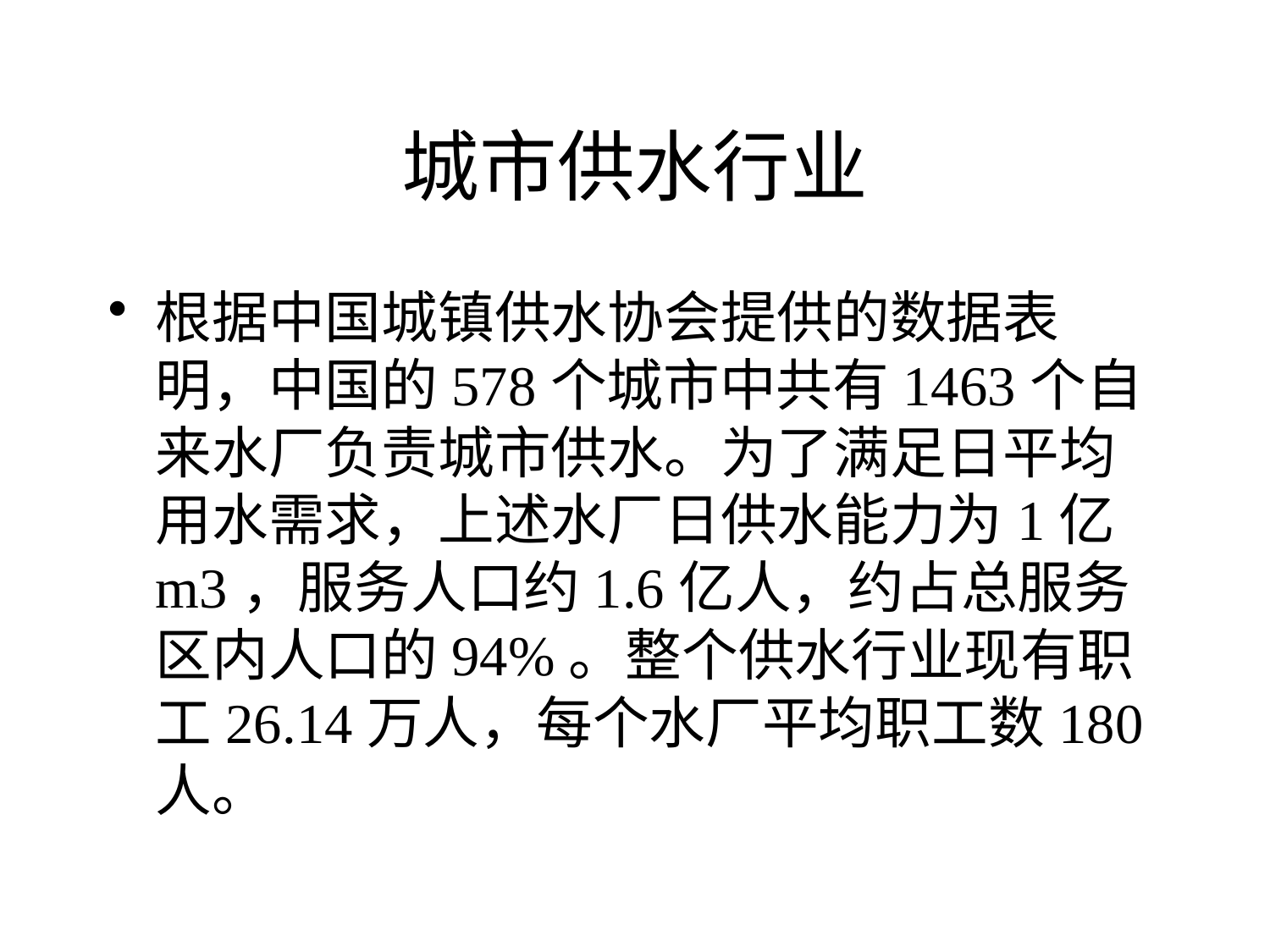

# 城市供水行业
根据中国城镇供水协会提供的数据表明，中国的578个城市中共有1463个自来水厂负责城市供水。为了满足日平均用水需求，上述水厂日供水能力为1亿m3，服务人口约1.6亿人，约占总服务区内人口的94%。整个供水行业现有职工26.14万人，每个水厂平均职工数180人。